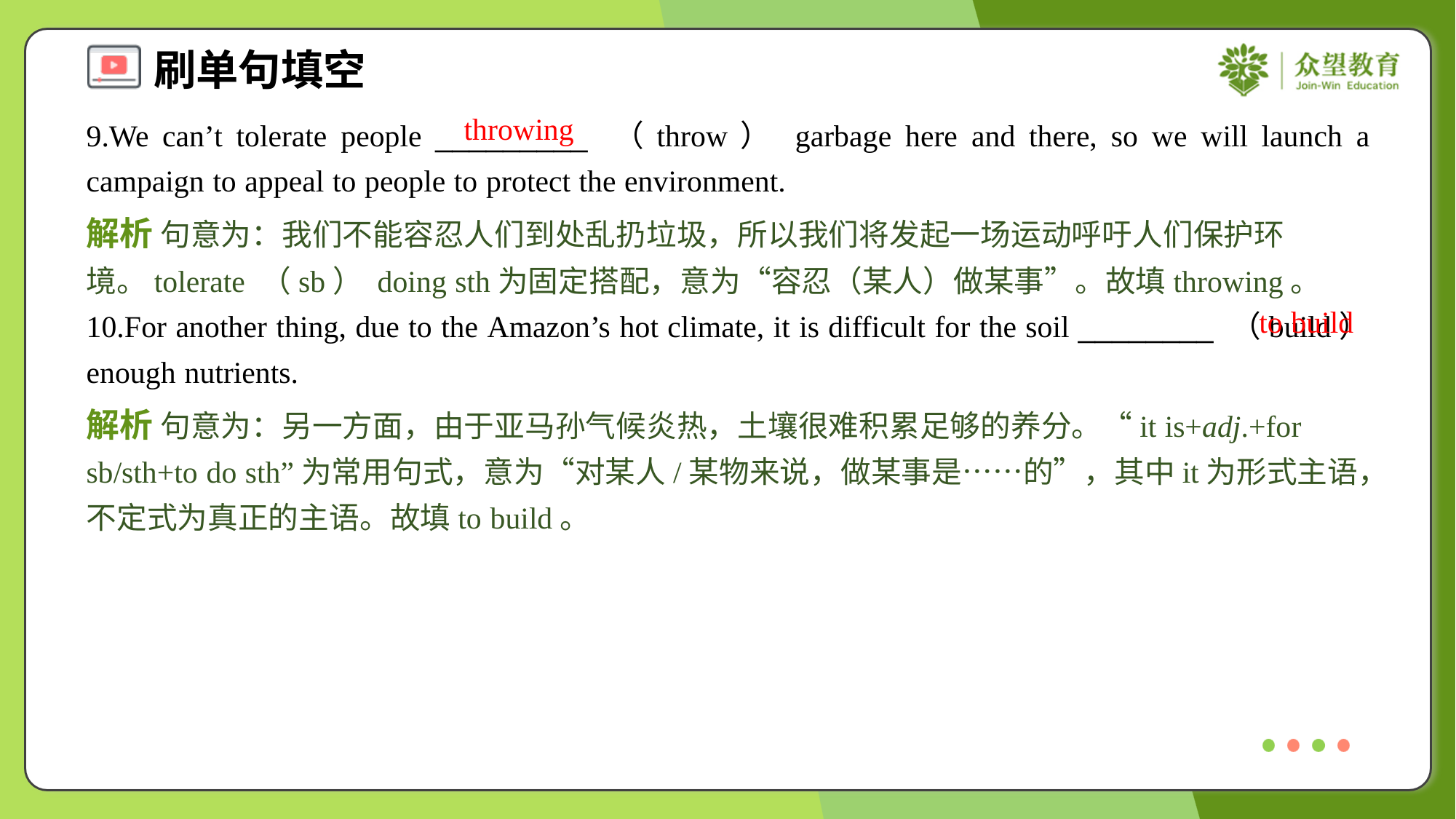

throwing
9.We can’t tolerate people _________ （throw） garbage here and there, so we will launch a campaign to appeal to people to protect the environment.
解析 句意为：我们不能容忍人们到处乱扔垃圾，所以我们将发起一场运动呼吁人们保护环境。tolerate （sb） doing sth为固定搭配，意为“容忍（某人）做某事”。故填throwing。
to build
10.For another thing, due to the Amazon’s hot climate, it is difficult for the soil ________ （build） enough nutrients.
解析 句意为：另一方面，由于亚马孙气候炎热，土壤很难积累足够的养分。“it is+adj.+for sb/sth+to do sth”为常用句式，意为“对某人/某物来说，做某事是……的”，其中it为形式主语，不定式为真正的主语。故填to build。